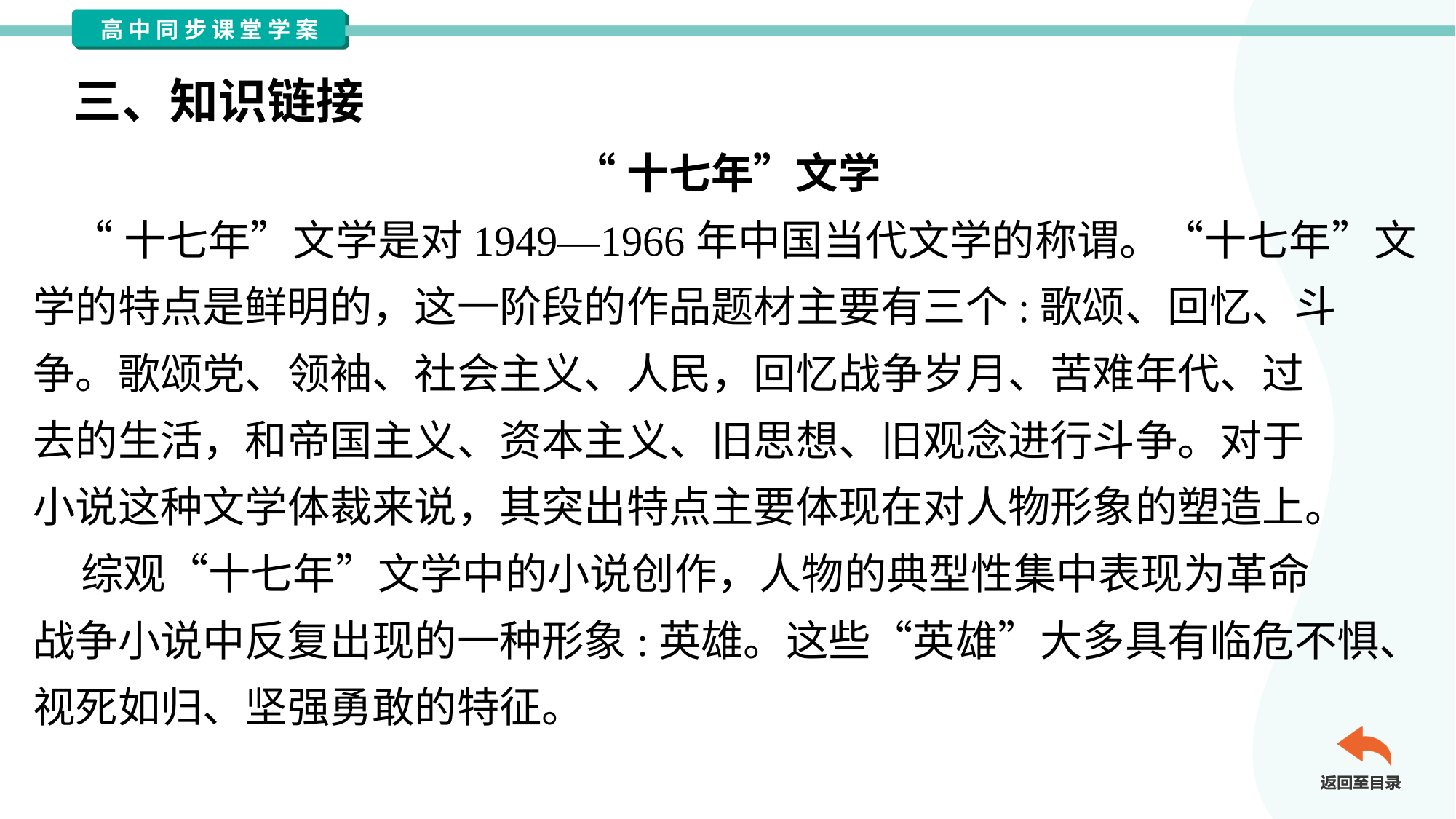

三、知识链接
“十七年”文学
    “十七年”文学是对1949—1966年中国当代文学的称谓。“十七年”文
学的特点是鲜明的，这一阶段的作品题材主要有三个:歌颂、回忆、斗
争。歌颂党、领袖、社会主义、人民，回忆战争岁月、苦难年代、过
去的生活，和帝国主义、资本主义、旧思想、旧观念进行斗争。对于
小说这种文学体裁来说，其突出特点主要体现在对人物形象的塑造上。
    综观“十七年”文学中的小说创作，人物的典型性集中表现为革命
战争小说中反复出现的一种形象:英雄。这些“英雄”大多具有临危不惧、
视死如归、坚强勇敢的特征。